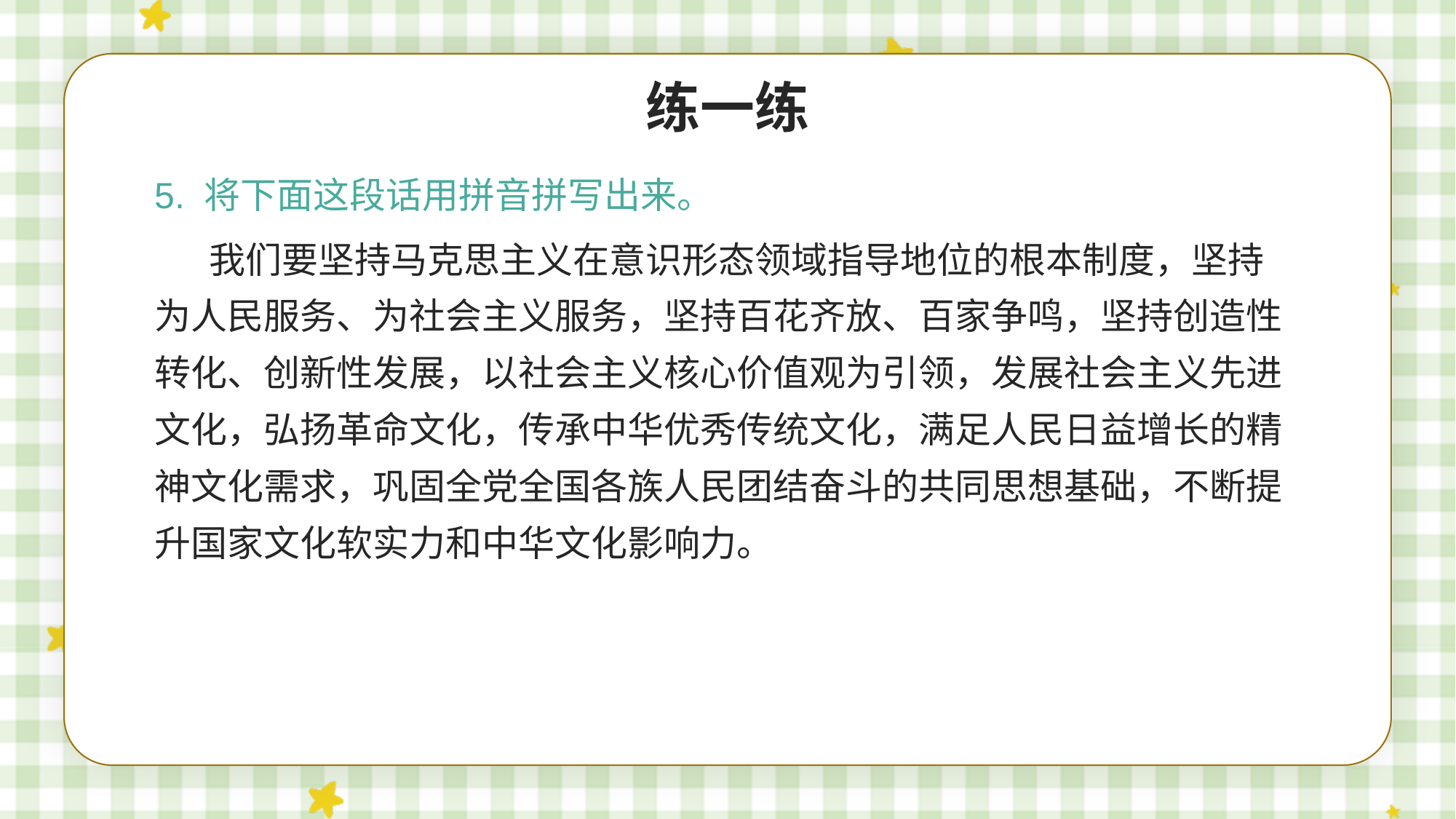

练一练
5. 将下面这段话用拼音拼写出来。
我们要坚持马克思主义在意识形态领域指导地位的根本制度，坚持为人民服务、为社会主义服务，坚持百花齐放、百家争鸣，坚持创造性转化、创新性发展，以社会主义核心价值观为引领，发展社会主义先进文化，弘扬革命文化，传承中华优秀传统文化，满足人民日益增长的精神文化需求，巩固全党全国各族人民团结奋斗的共同思想基础，不断提升国家文化软实力和中华文化影响力。